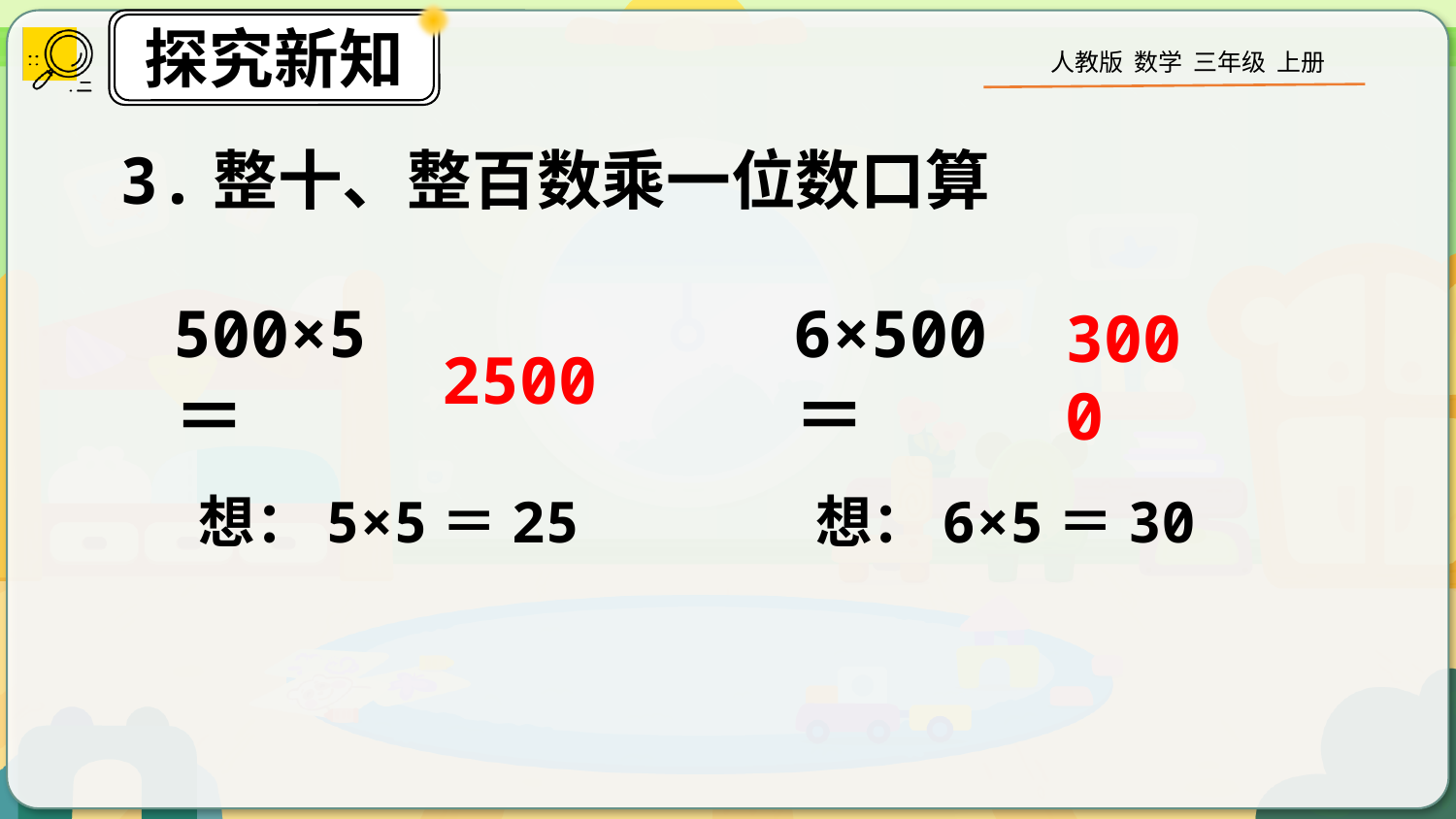

3.整十、整百数乘一位数口算
6×500＝
3000
500×5＝
2500
想：5×5＝25
想：6×5＝30